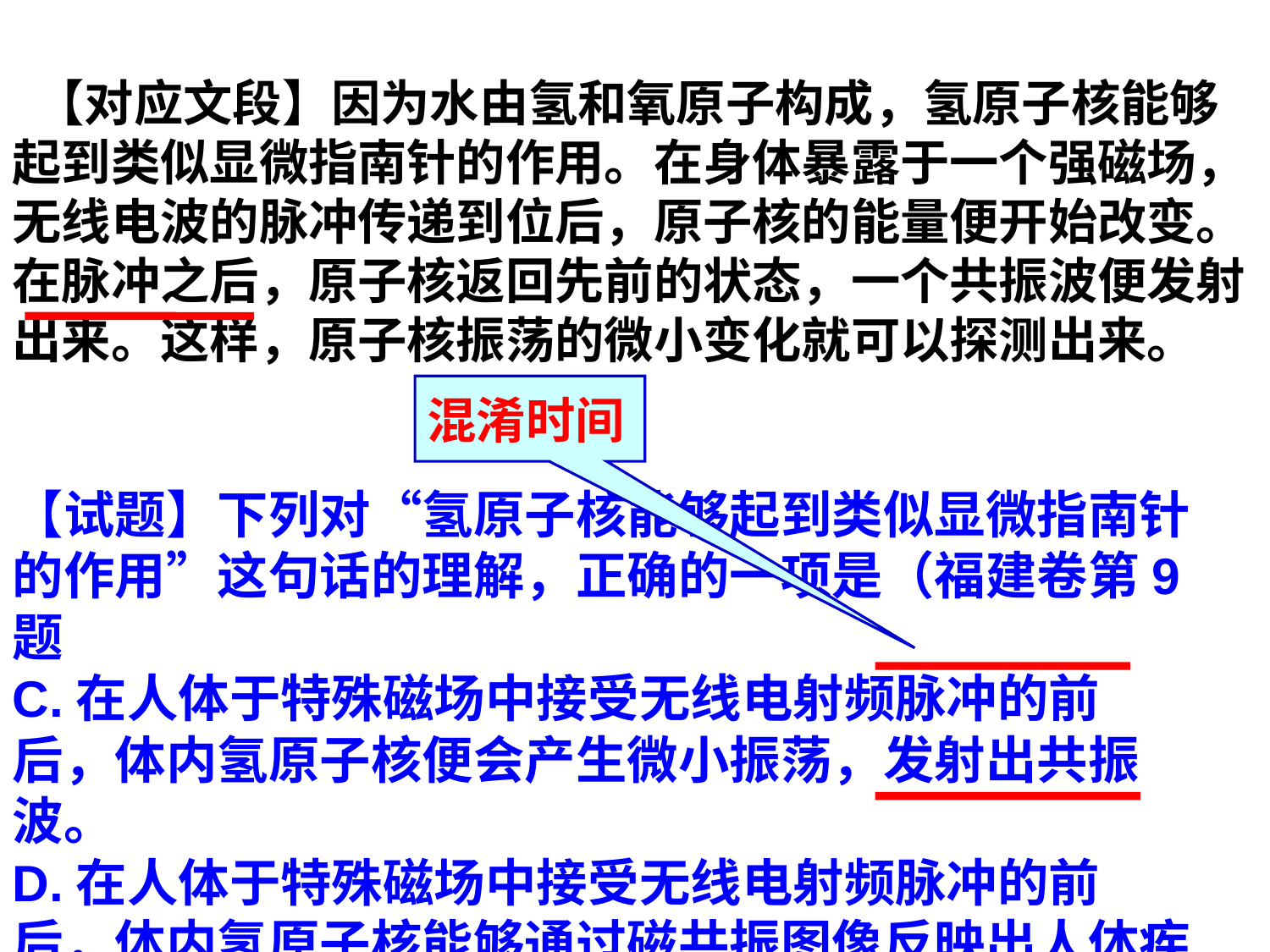

【对应文段】因为水由氢和氧原子构成，氢原子核能够起到类似显微指南针的作用。在身体暴露于一个强磁场，无线电波的脉冲传递到位后，原子核的能量便开始改变。在脉冲之后，原子核返回先前的状态，一个共振波便发射出来。这样，原子核振荡的微小变化就可以探测出来。

混淆时间
【试题】下列对“氢原子核能够起到类似显微指南针的作用”这句话的理解，正确的一项是（福建卷第9题
C.在人体于特殊磁场中接受无线电射频脉冲的前后，体内氢原子核便会产生微小振荡，发射出共振波。
D.在人体于特殊磁场中接受无线电射频脉冲的前后，体内氢原子核能够通过磁共振图像反映出人体疾病的水分变化。